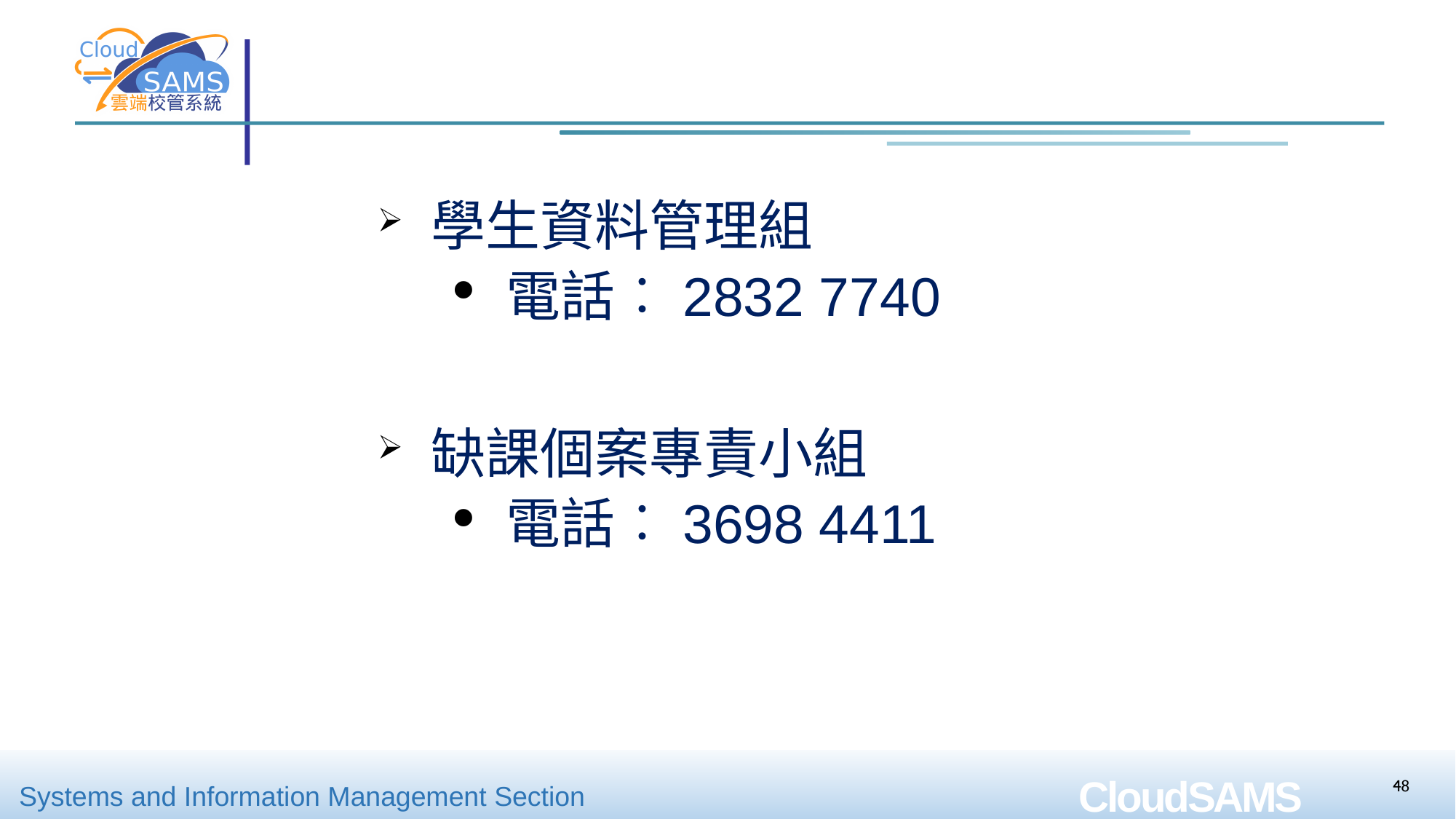

48
學生資料管理組
電話︰2832 7740

缺課個案專責小組
電話︰3698 4411